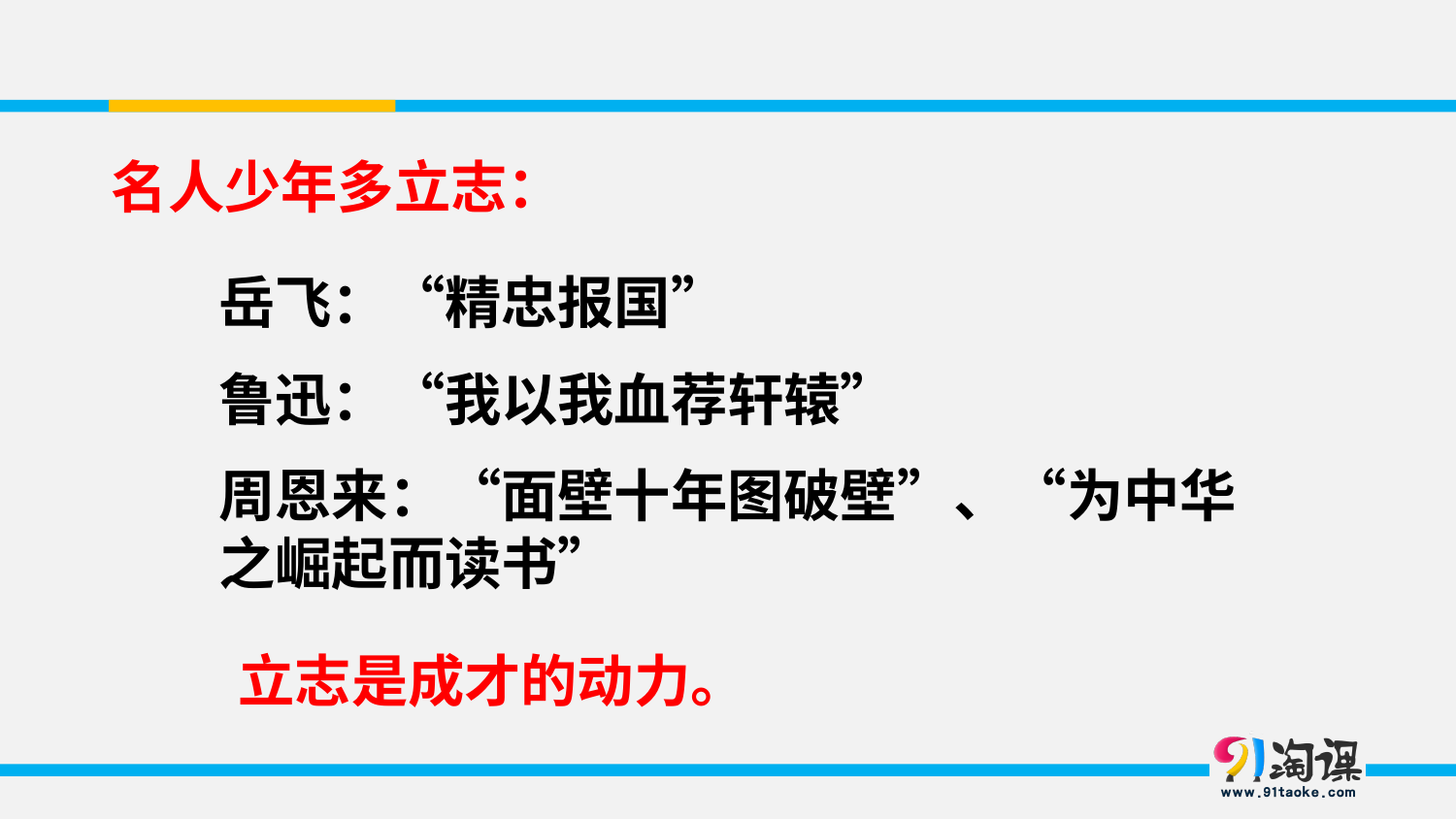

名人少年多立志：
岳飞：“精忠报国”
鲁迅：“我以我血荐轩辕”
周恩来：“面壁十年图破壁”、“为中华之崛起而读书”
立志是成才的动力。